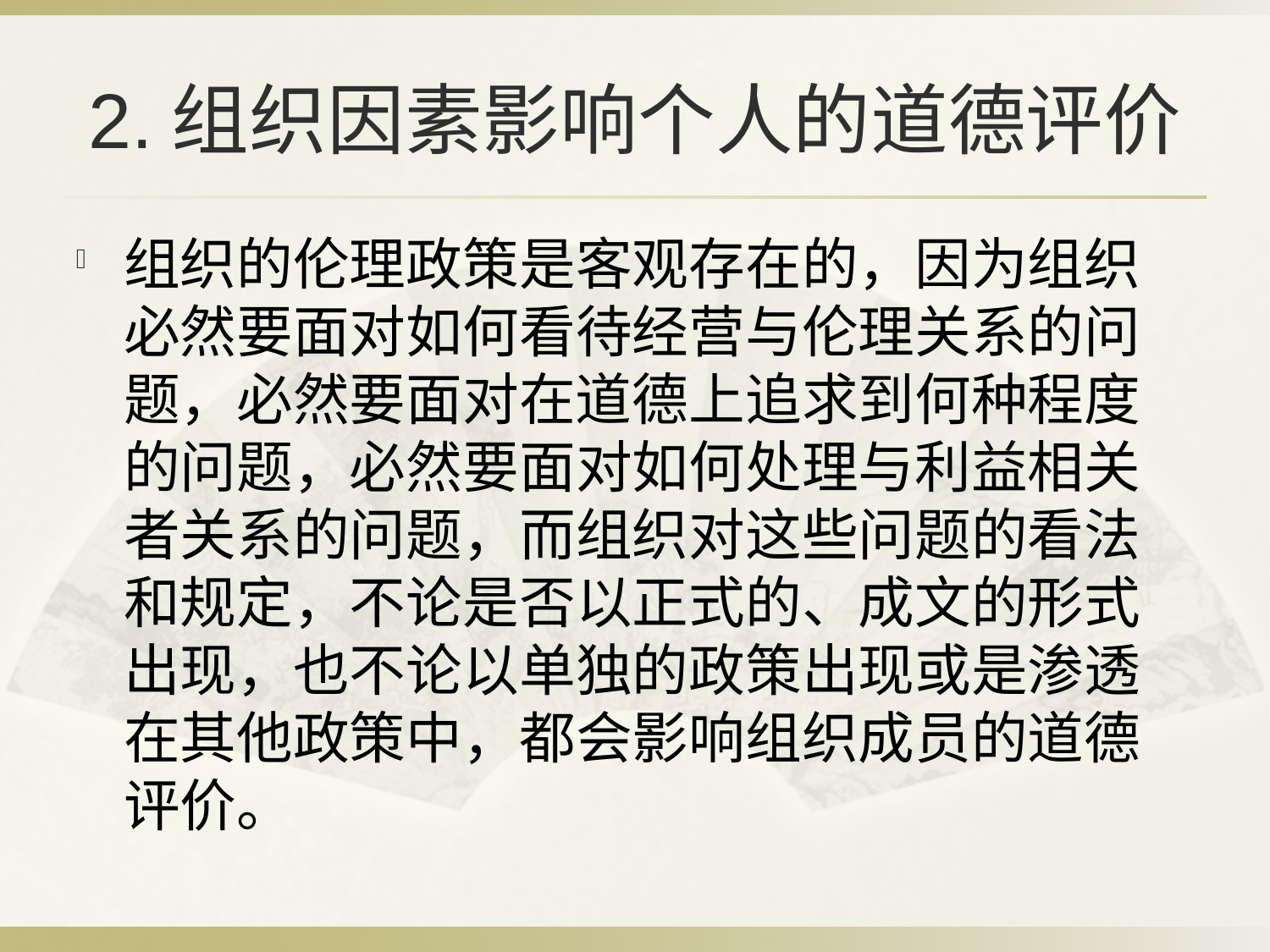

# 2.组织因素影响个人的道德评价
组织的伦理政策是客观存在的，因为组织必然要面对如何看待经营与伦理关系的问题，必然要面对在道德上追求到何种程度的问题，必然要面对如何处理与利益相关者关系的问题，而组织对这些问题的看法和规定，不论是否以正式的、成文的形式出现，也不论以单独的政策出现或是渗透在其他政策中，都会影响组织成员的道德评价。